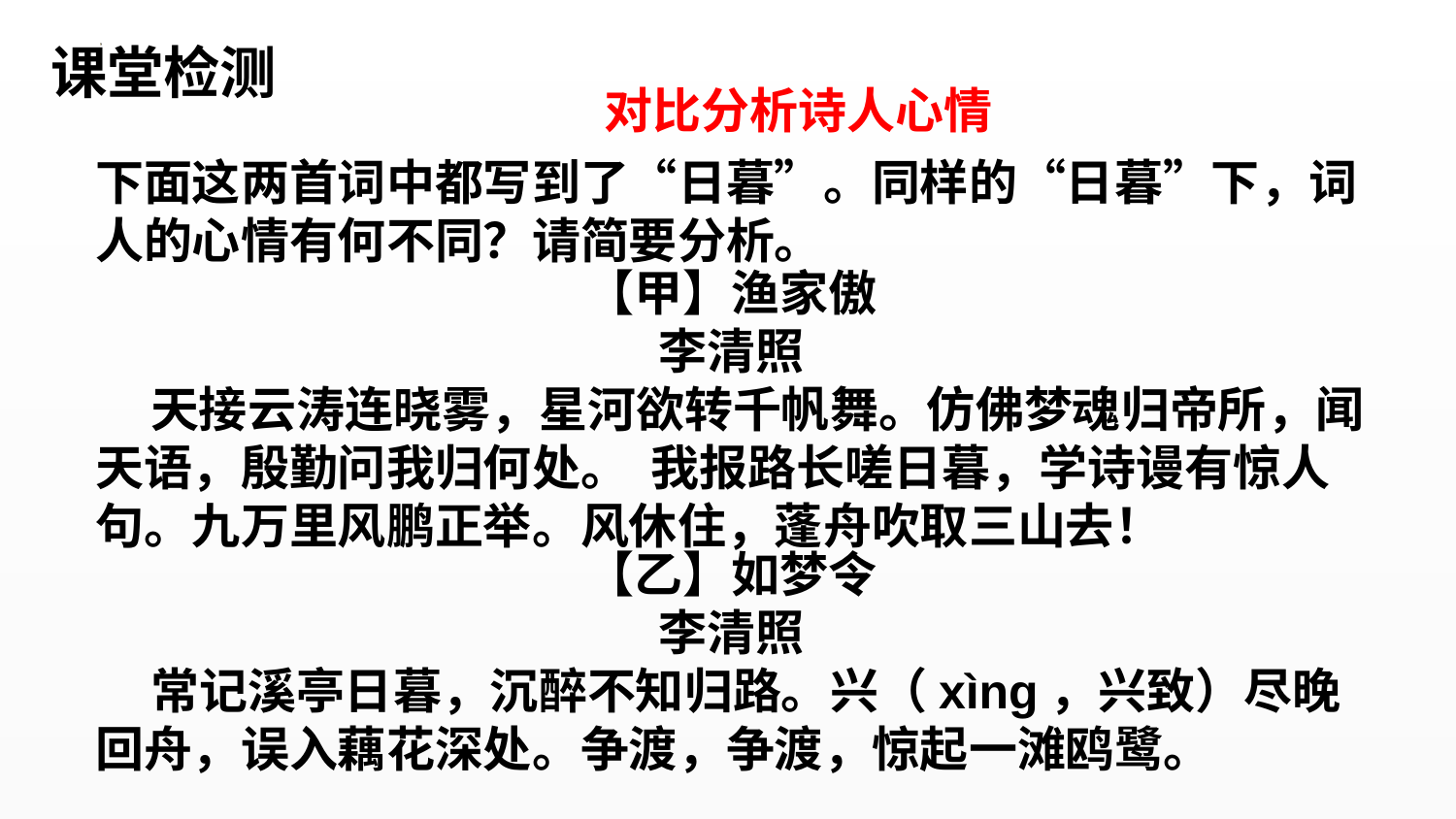

课堂检测
对比分析诗人心情
下面这两首词中都写到了“日暮”。同样的“日暮”下，词人的心情有何不同？请简要分析。
【甲】渔家傲
李清照
    天接云涛连晓雾，星河欲转千帆舞。仿佛梦魂归帝所，闻天语，殷勤问我归何处。  我报路长嗟日暮，学诗谩有惊人句。九万里风鹏正举。风休住，蓬舟吹取三山去！
【乙】如梦令
李清照
    常记溪亭日暮，沉醉不知归路。兴（xìnɡ，兴致）尽晚回舟，误入藕花深处。争渡，争渡，惊起一滩鸥鹭。